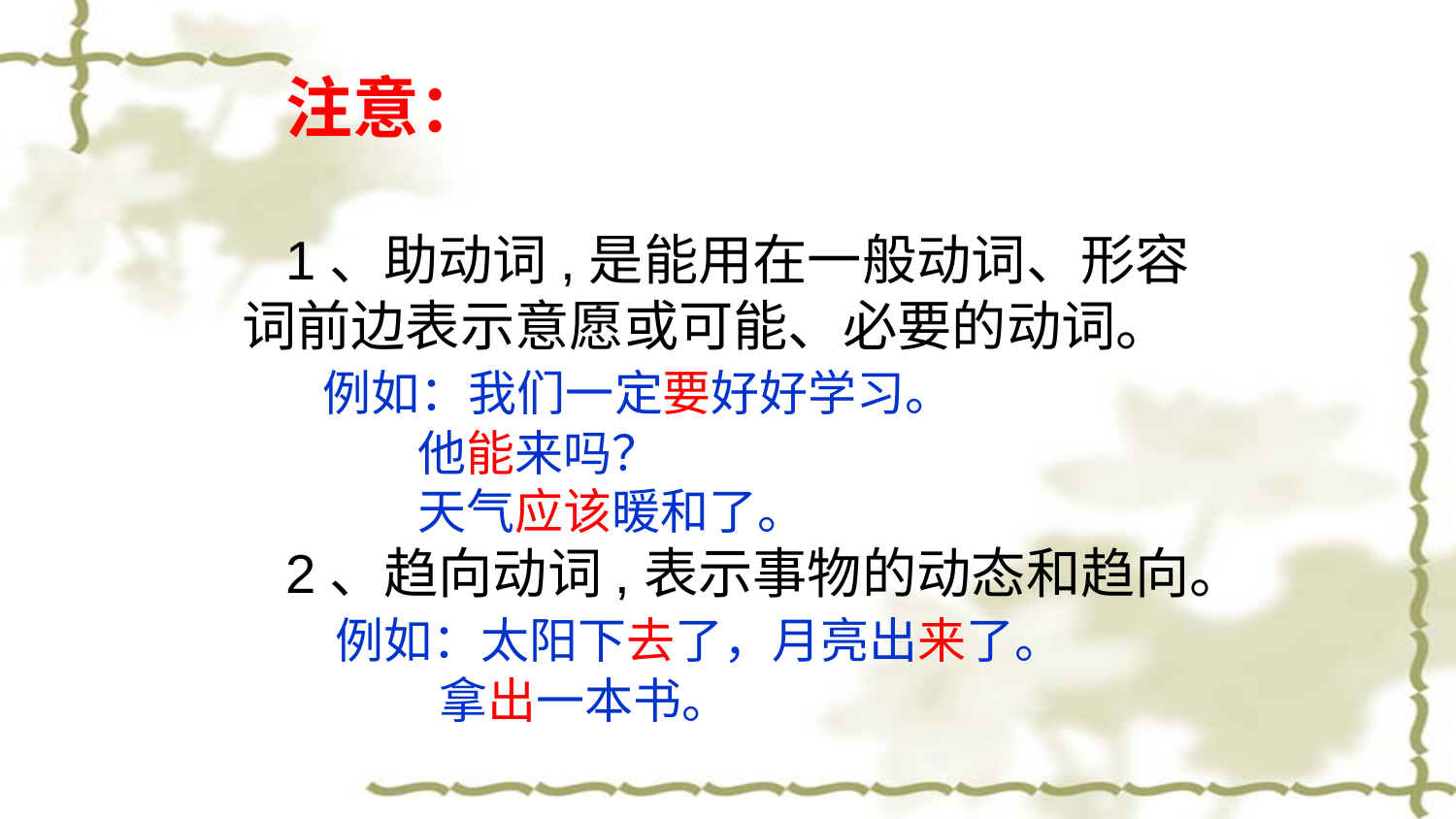

注意：

1、助动词,是能用在一般动词、形容词前边表示意愿或可能、必要的动词。
  例如：我们一定要好好学习。
           他能来吗？
           天气应该暖和了。
2、趋向动词,表示事物的动态和趋向。
   例如：太阳下去了，月亮出来了。
             拿出一本书。